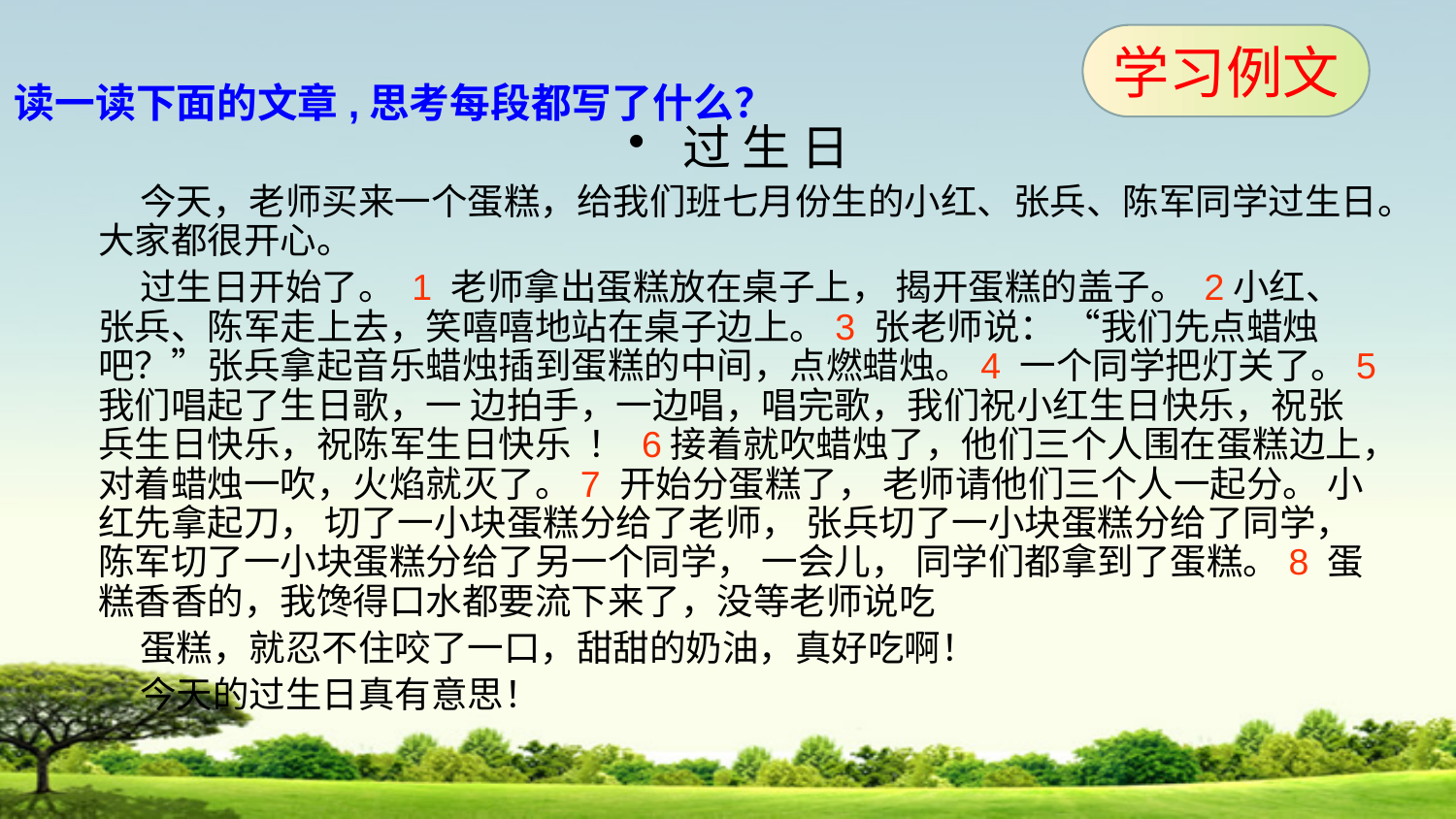

学习例文
# 读一读下面的文章,思考每段都写了什么？
过 生 日
    今天，老师买来一个蛋糕，给我们班七月份生的小红、张兵、陈军同学过生日。大家都很开心。
    过生日开始了。 1 老师拿出蛋糕放在桌子上， 揭开蛋糕的盖子。 2小红、 张兵、陈军走上去，笑嘻嘻地站在桌子边上。3 张老师说： “我们先点蜡烛吧？”张兵拿起音乐蜡烛插到蛋糕的中间，点燃蜡烛。4 一个同学把灯关了。5 我们唱起了生日歌，一 边拍手，一边唱，唱完歌，我们祝小红生日快乐，祝张兵生日快乐，祝陈军生日快乐  ！ 6接着就吹蜡烛了，他们三个人围在蛋糕边上，对着蜡烛一吹，火焰就灭了。7 开始分蛋糕了， 老师请他们三个人一起分。 小红先拿起刀， 切了一小块蛋糕分给了老师， 张兵切了一小块蛋糕分给了同学， 陈军切了一小块蛋糕分给了另一个同学， 一会儿， 同学们都拿到了蛋糕。8 蛋糕香香的，我馋得口水都要流下来了，没等老师说吃
    蛋糕，就忍不住咬了一口，甜甜的奶油，真好吃啊！
    今天的过生日真有意思！